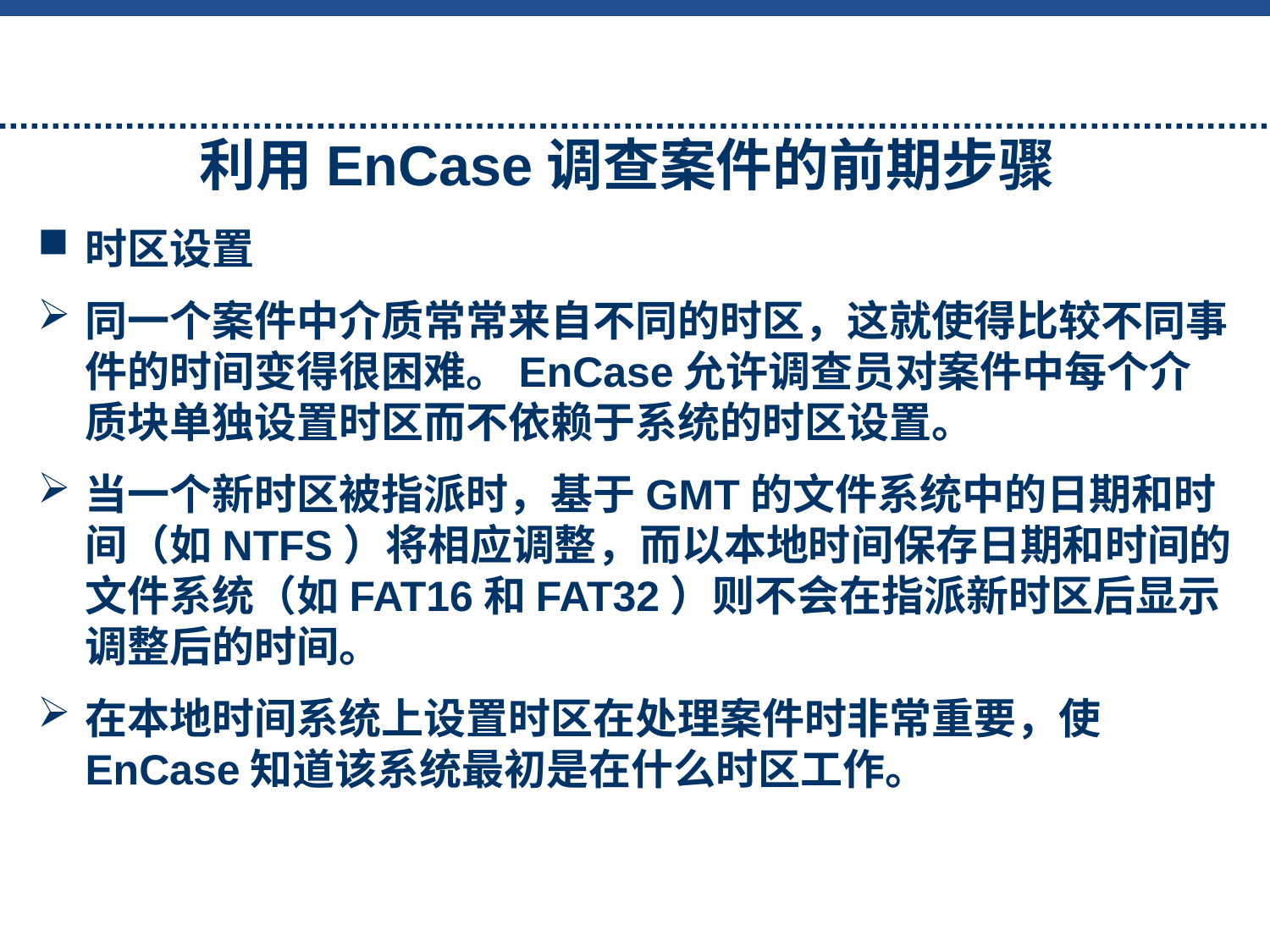

利用EnCase调查案件的前期步骤
时区设置
同一个案件中介质常常来自不同的时区，这就使得比较不同事件的时间变得很困难。EnCase允许调查员对案件中每个介质块单独设置时区而不依赖于系统的时区设置。
当一个新时区被指派时，基于GMT的文件系统中的日期和时间（如NTFS）将相应调整，而以本地时间保存日期和时间的文件系统（如FAT16和FAT32）则不会在指派新时区后显示调整后的时间。
在本地时间系统上设置时区在处理案件时非常重要，使EnCase知道该系统最初是在什么时区工作。